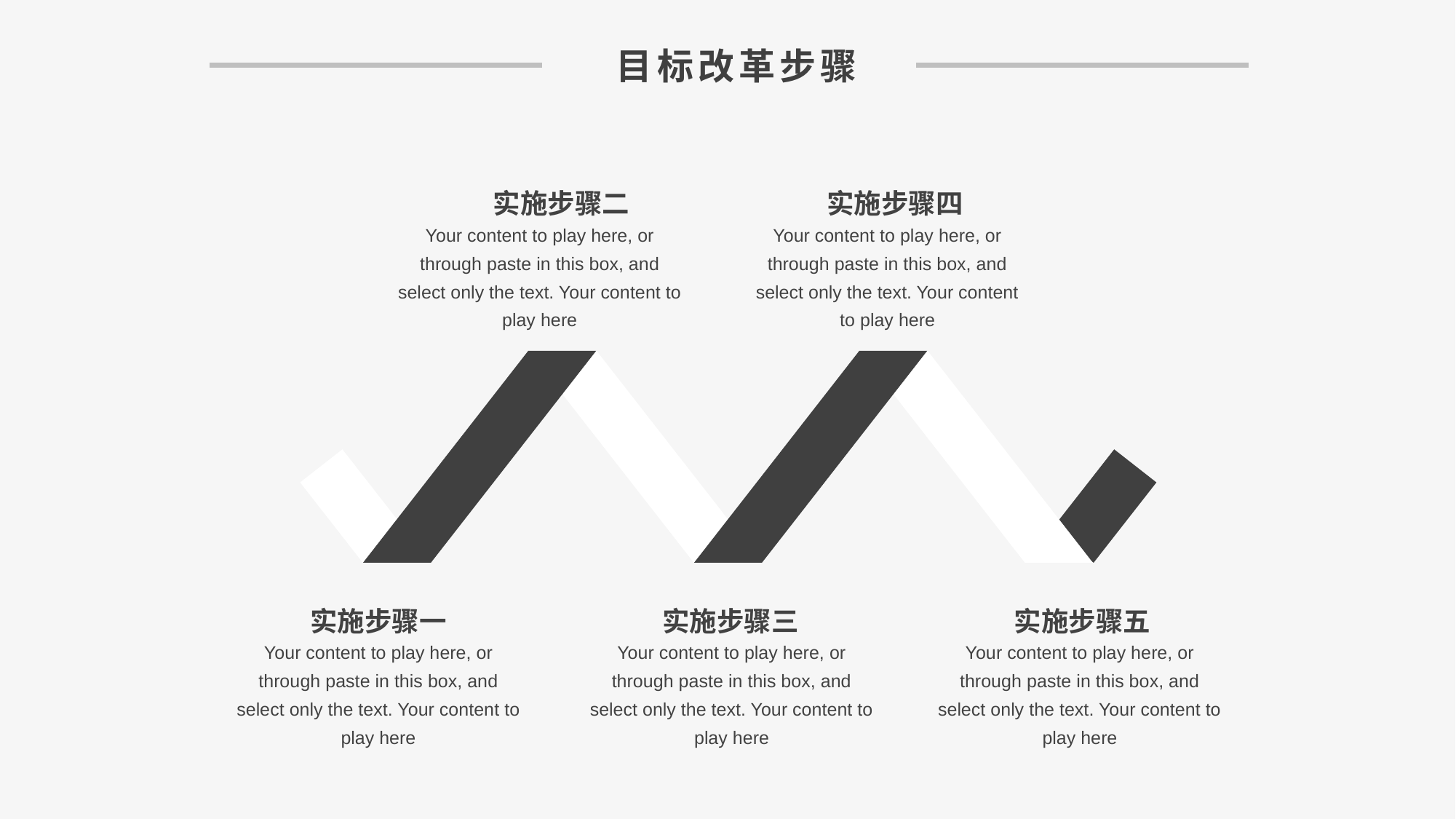

目标改革步骤
实施步骤二
Your content to play here, or through paste in this box, and select only the text. Your content to play here
实施步骤四
Your content to play here, or through paste in this box, and select only the text. Your content to play here

实施步骤一
Your content to play here, or through paste in this box, and select only the text. Your content to play here
实施步骤三
Your content to play here, or through paste in this box, and select only the text. Your content to play here
实施步骤五
Your content to play here, or through paste in this box, and select only the text. Your content to play here